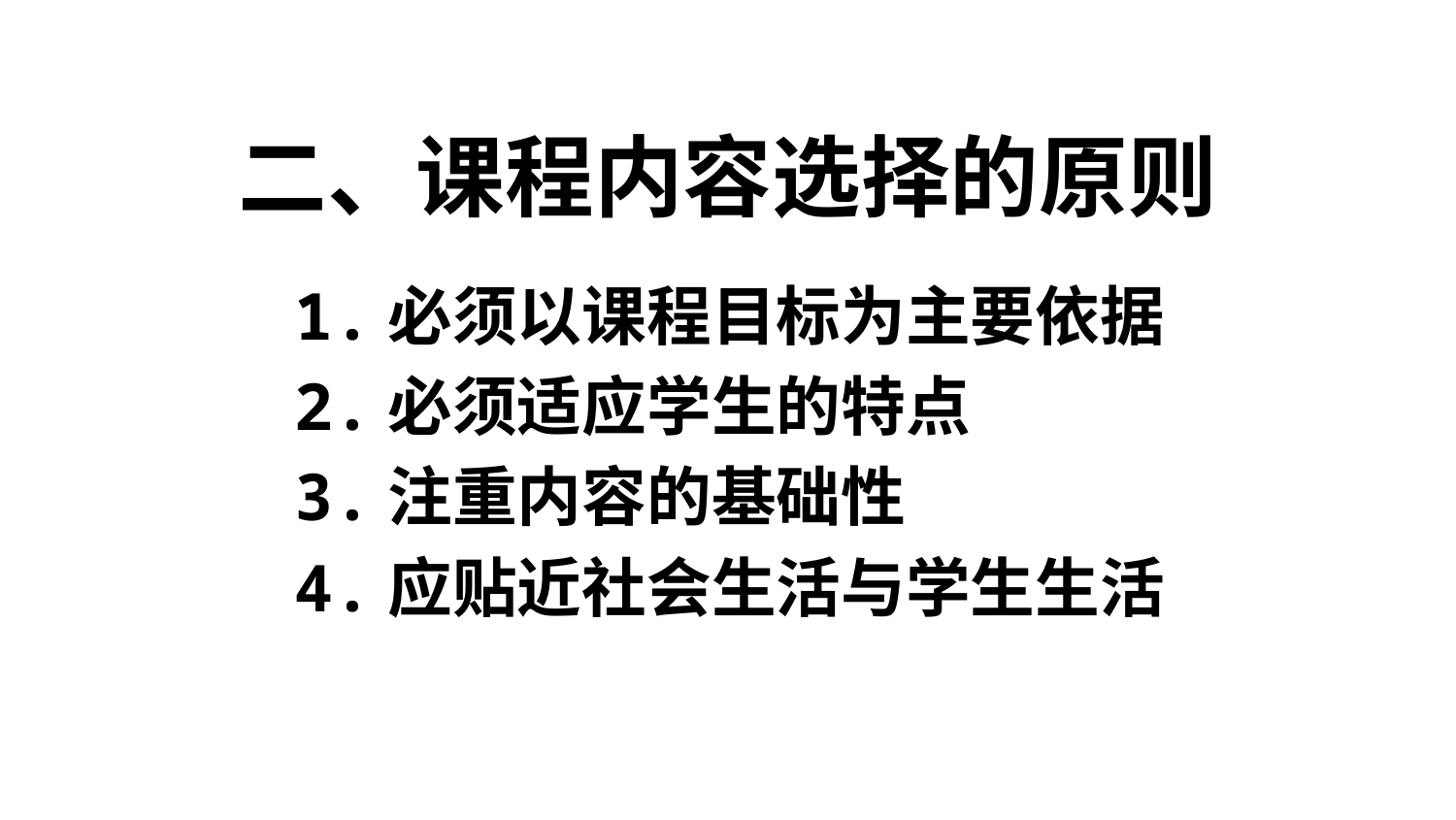

# 二、课程内容选择的原则
1.必须以课程目标为主要依据
2.必须适应学生的特点
3.注重内容的基础性
4.应贴近社会生活与学生生活